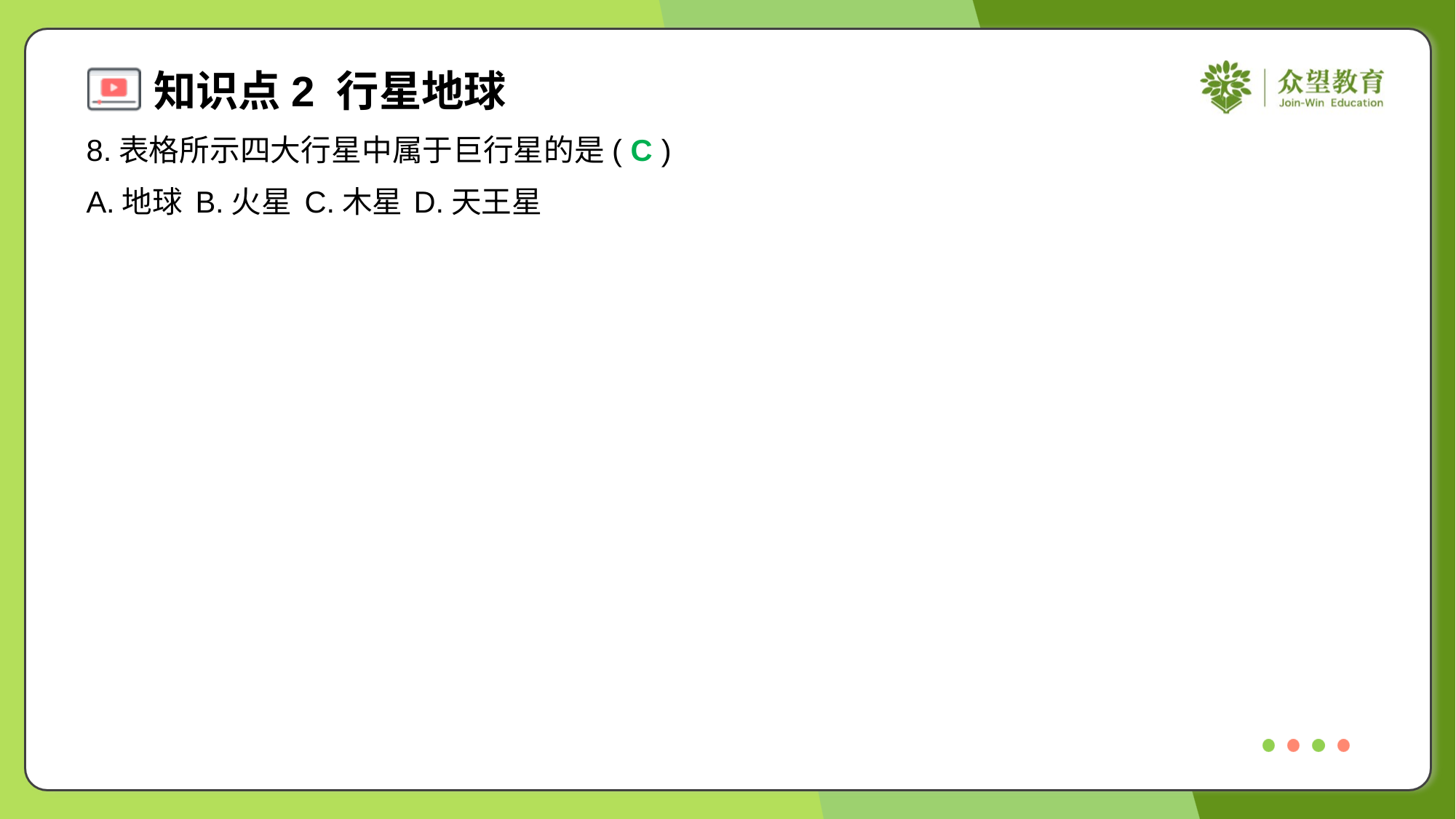

8.表格所示四大行星中属于巨行星的是(     )
C
A.地球	B.火星	C.木星	D.天王星